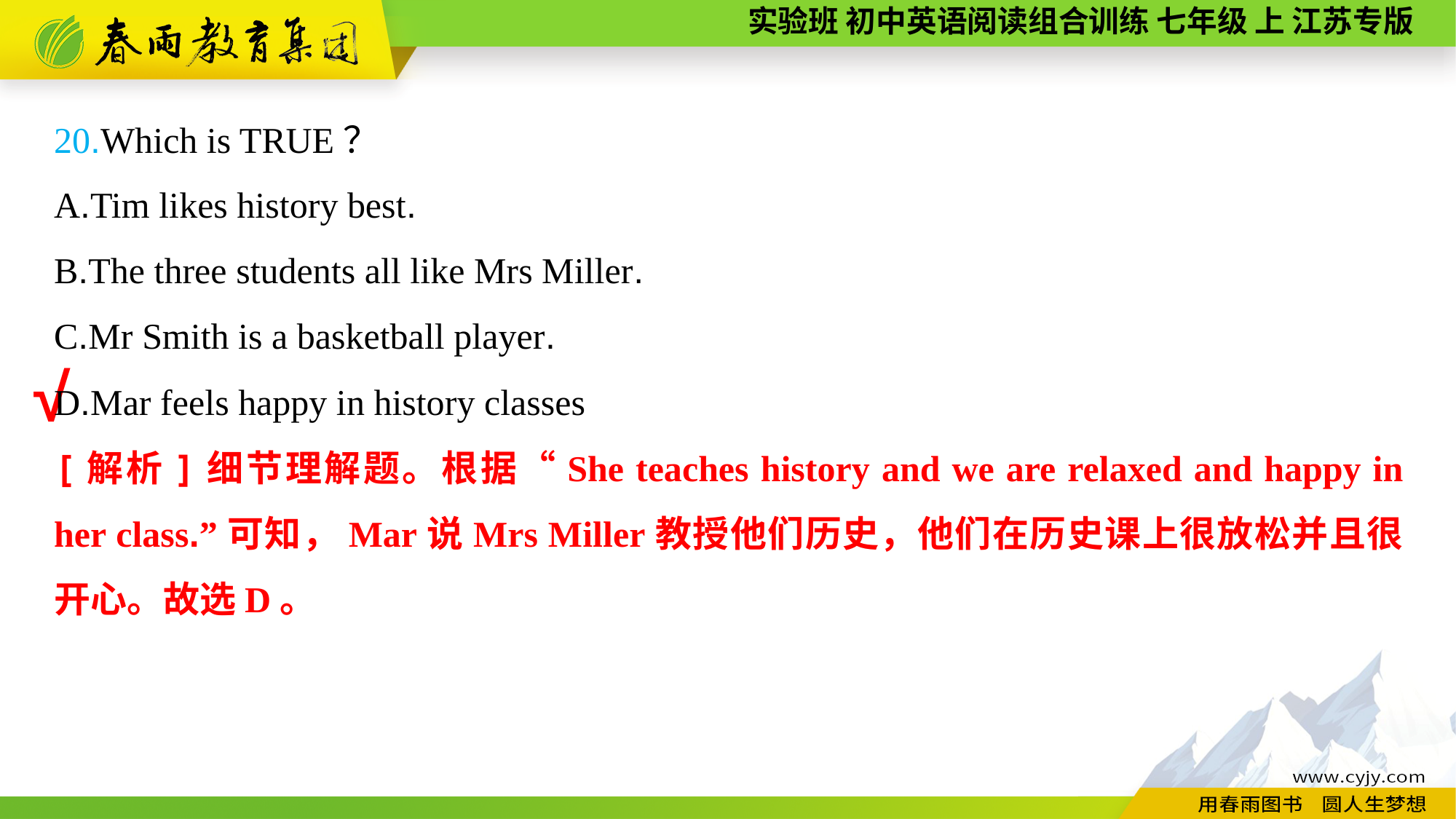

20.Which is TRUE？
A.Tim likes history best.
B.The three students all like Mrs Miller.
C.Mr Smith is a basketball player.
D.Mar feels happy in history classes
√
[解析]细节理解题。根据“She teaches history and we are relaxed and happy in her class.”可知，Mar说Mrs Miller教授他们历史，他们在历史课上很放松并且很开心。故选D。